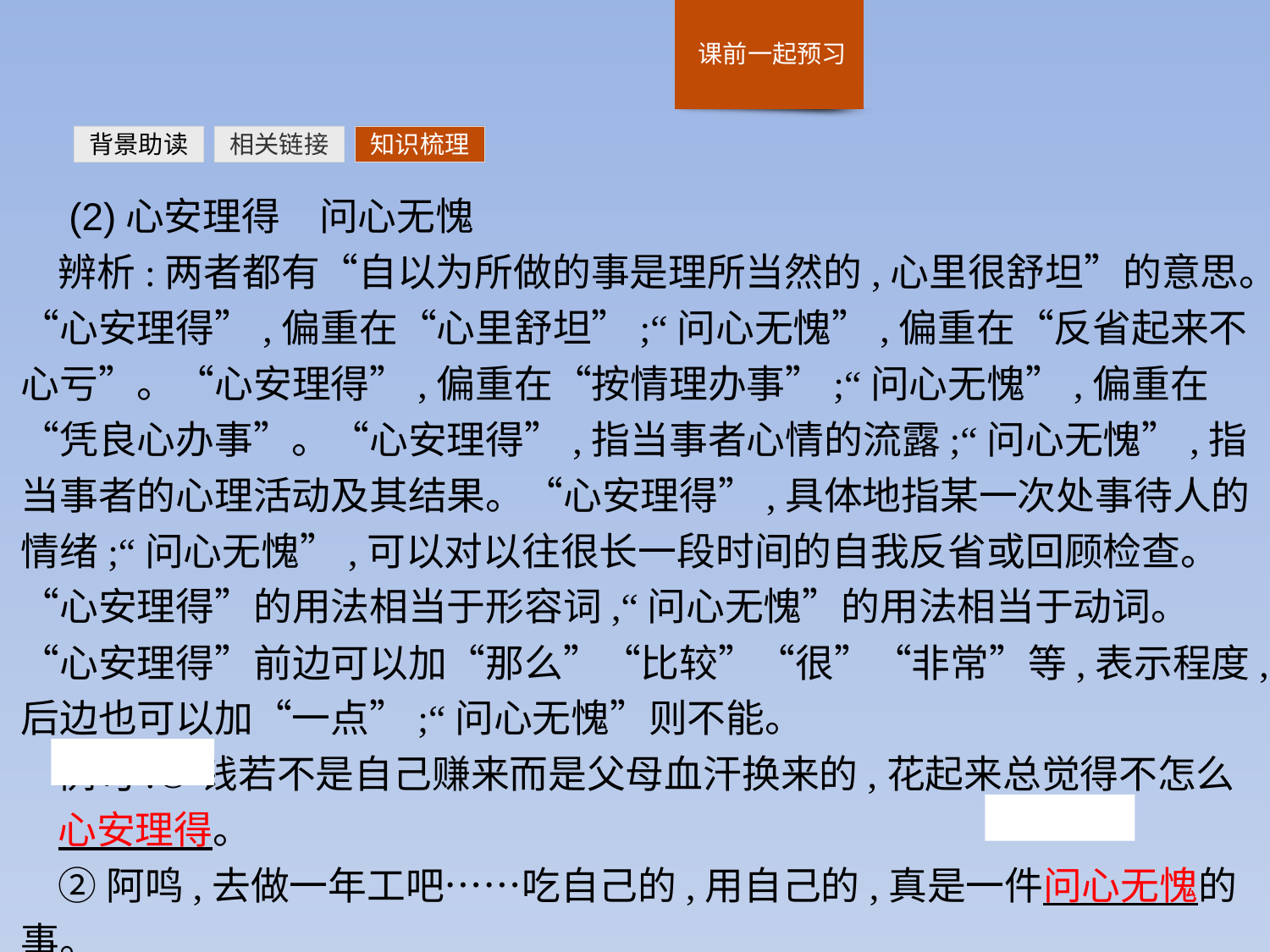

背景助读
相关链接
知识梳理
 (2)心安理得　问心无愧
辨析:两者都有“自以为所做的事是理所当然的,心里很舒坦”的意思。“心安理得”,偏重在“心里舒坦”;“问心无愧”,偏重在“反省起来不心亏”。“心安理得”,偏重在“按情理办事”;“问心无愧”,偏重在“凭良心办事”。“心安理得”,指当事者心情的流露;“问心无愧”,指当事者的心理活动及其结果。“心安理得”,具体地指某一次处事待人的情绪;“问心无愧”,可以对以往很长一段时间的自我反省或回顾检查。“心安理得”的用法相当于形容词,“问心无愧”的用法相当于动词。“心安理得”前边可以加“那么”“比较”“很”“非常”等,表示程度,后边也可以加“一点”;“问心无愧”则不能。
例句:①钱若不是自己赚来而是父母血汗换来的,花起来总觉得不怎么
心安理得。
②阿鸣,去做一年工吧……吃自己的,用自己的,真是一件问心无愧的事。